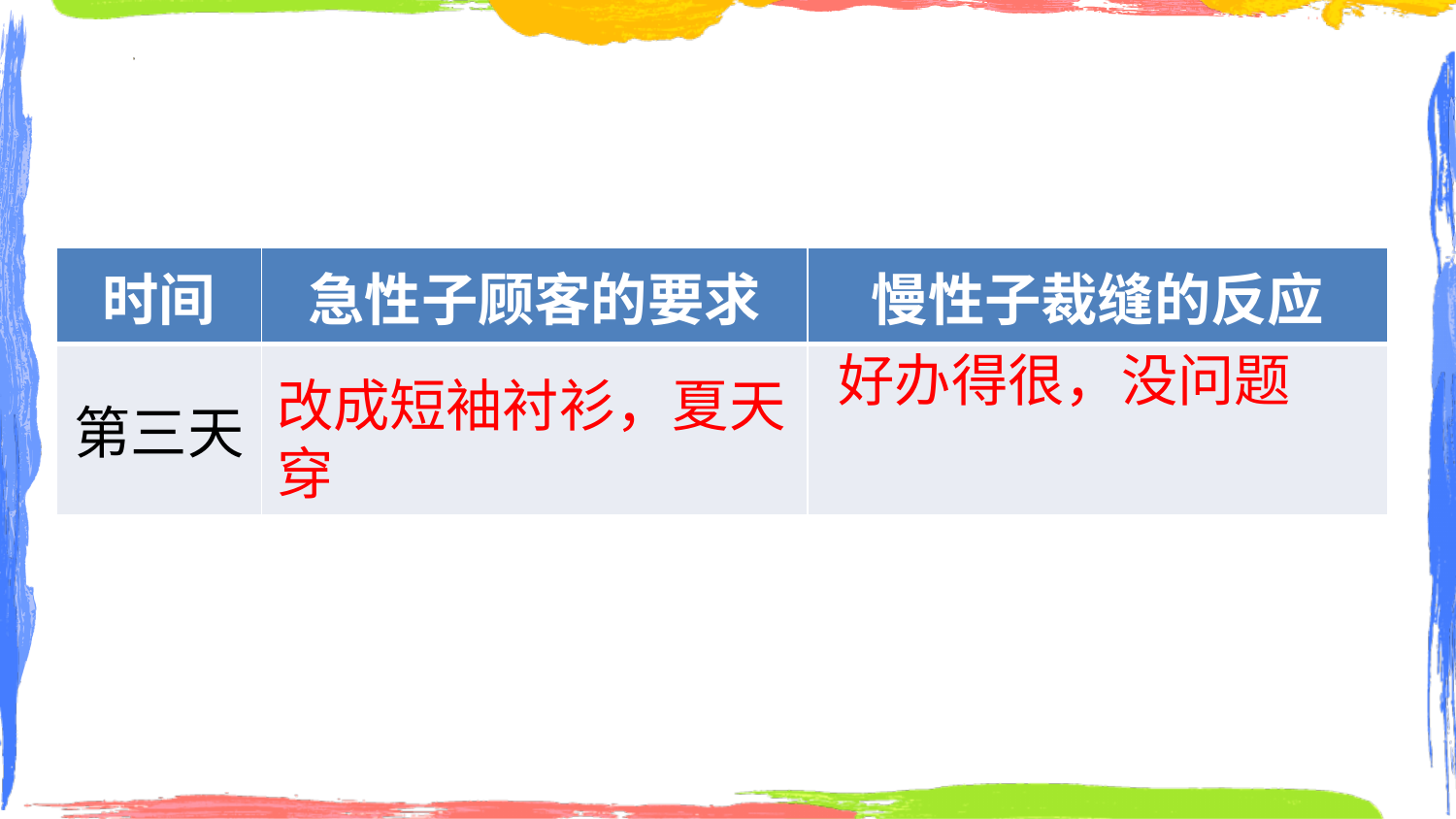

| 时间 | 急性子顾客的要求 | 慢性子裁缝的反应 |
| --- | --- | --- |
| 第三天 |  |  |
好办得很，没问题
改成短袖衬衫，夏天穿